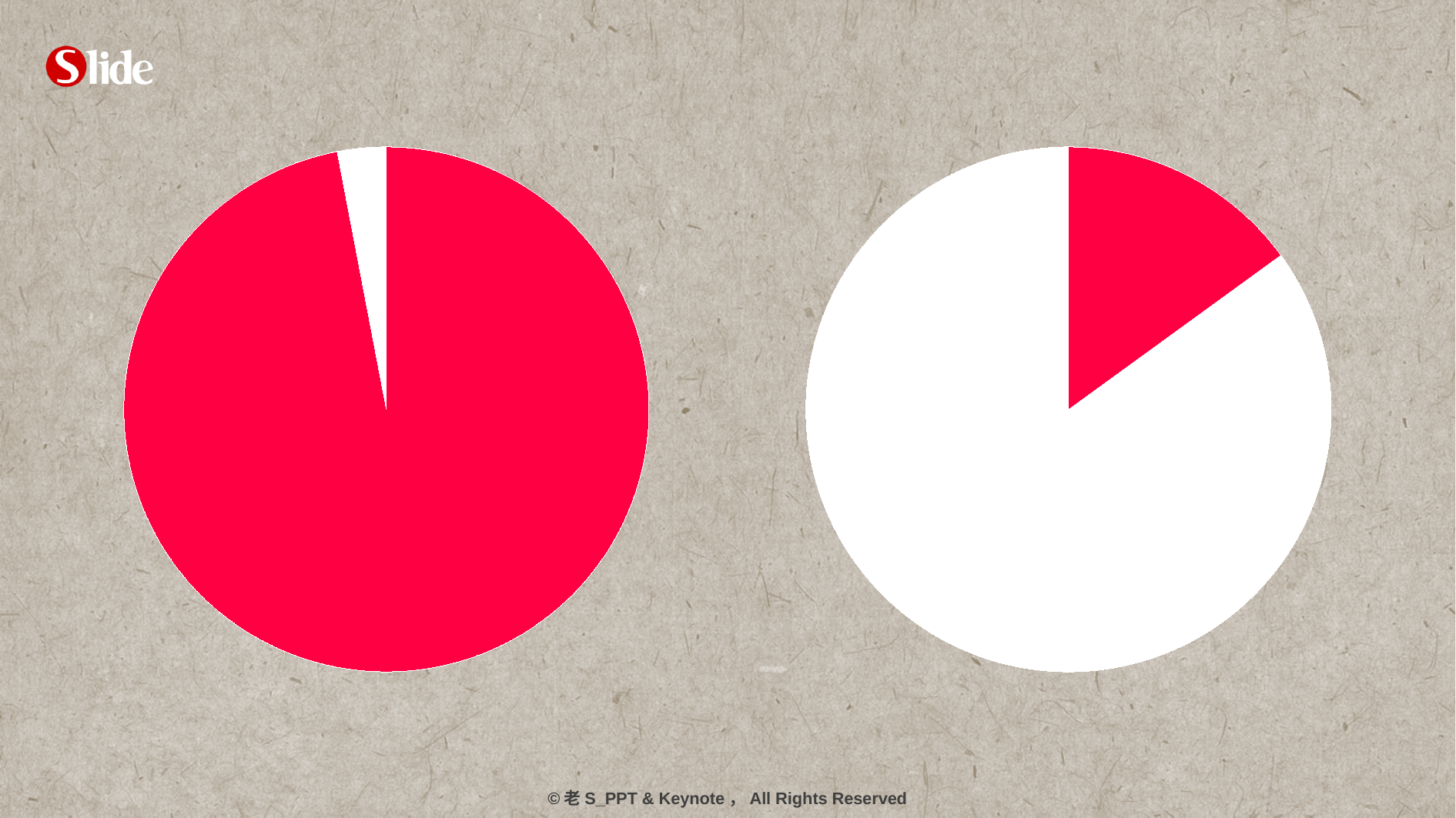

### Chart

| Category | 列1 |
|---|---|
| A | 97.0 |
| B | 3.0 |

### Chart

| Category | 列1 |
|---|---|
| A | 15.0 |
| B | 85.0 |